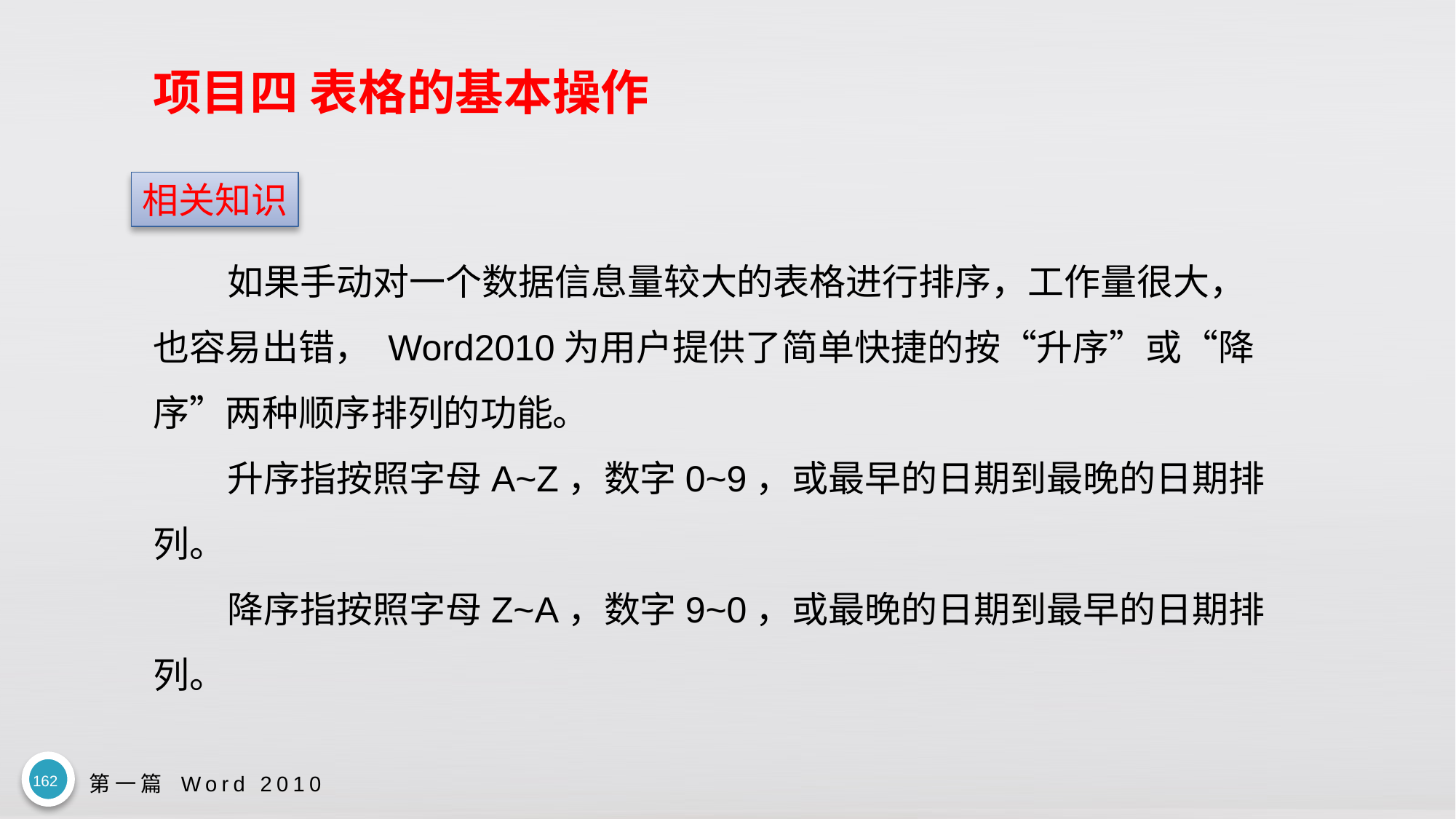

# 项目四 表格的基本操作
相关知识
如果手动对一个数据信息量较大的表格进行排序，工作量很大，也容易出错， Word2010为用户提供了简单快捷的按“升序”或“降序”两种顺序排列的功能。
升序指按照字母A~Z，数字0~9，或最早的日期到最晚的日期排列。
降序指按照字母Z~A，数字9~0，或最晚的日期到最早的日期排列。
162